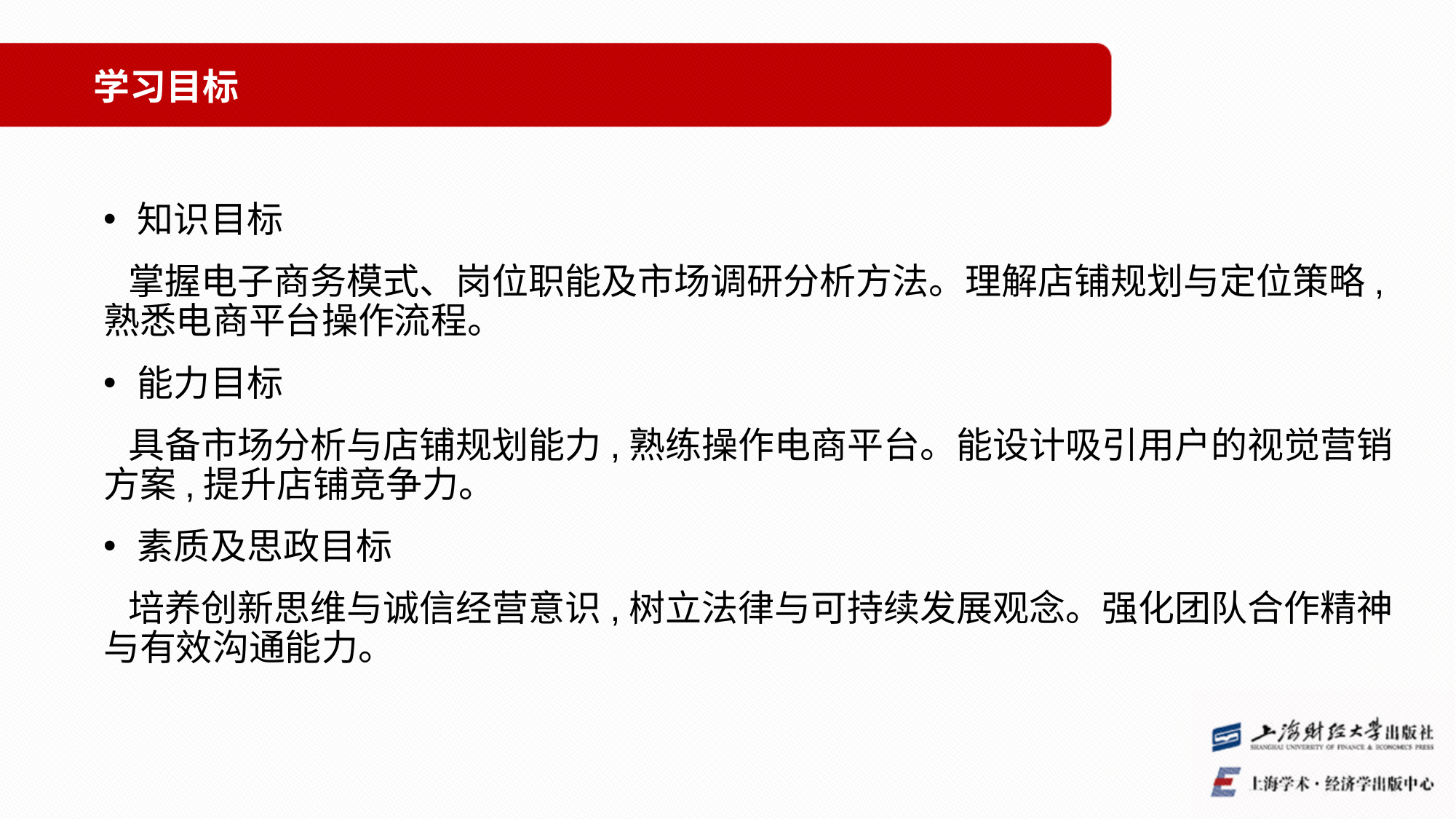

学习目标
知识目标
  掌握电子商务模式、岗位职能及市场调研分析方法。理解店铺规划与定位策略,熟悉电商平台操作流程。
能力目标
  具备市场分析与店铺规划能力,熟练操作电商平台。能设计吸引用户的视觉营销方案,提升店铺竞争力。
素质及思政目标
  培养创新思维与诚信经营意识,树立法律与可持续发展观念。强化团队合作精神与有效沟通能力。